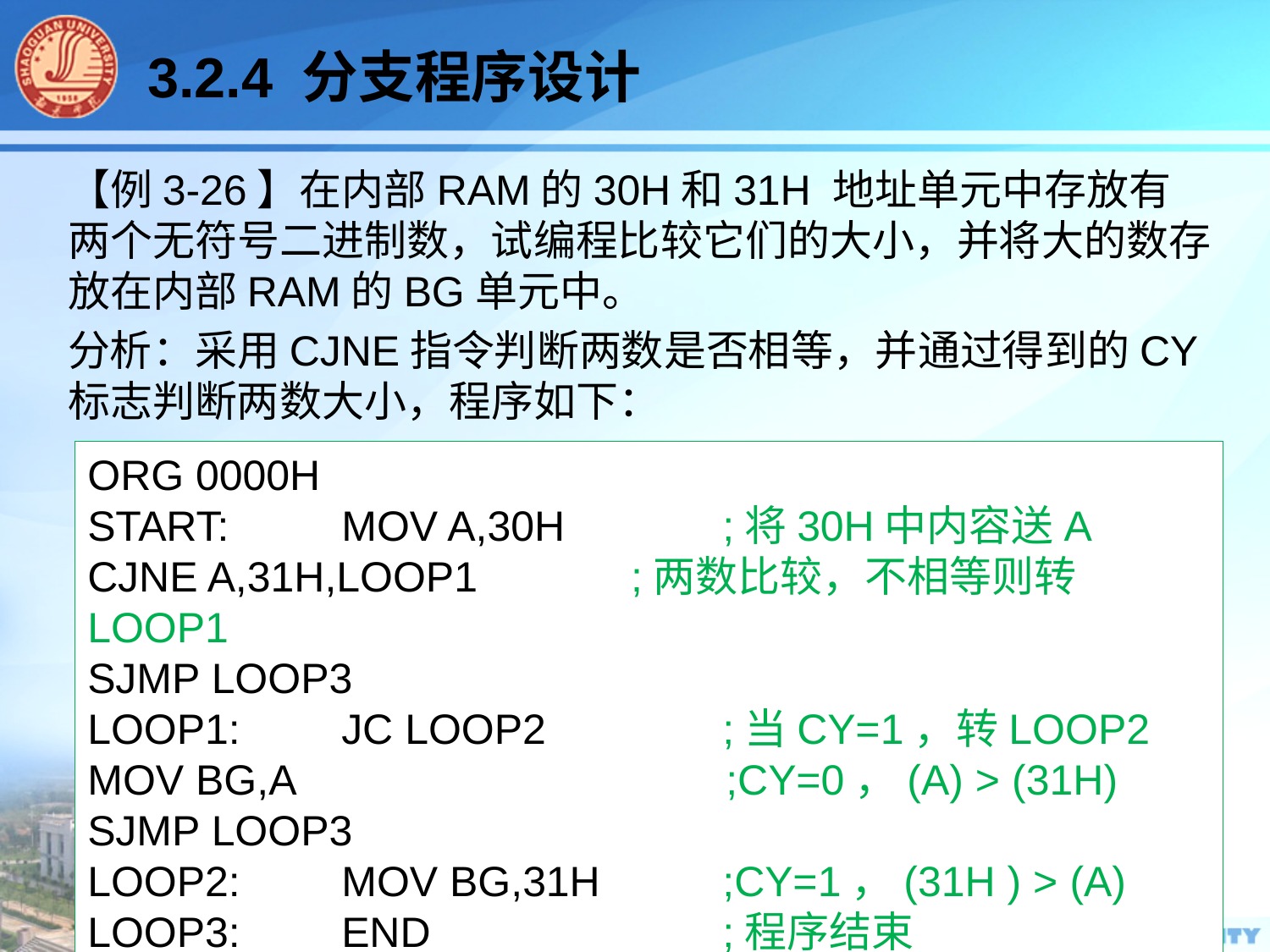

3.2.4 分支程序设计
【例3-26】在内部RAM的30H和31H 地址单元中存放有两个无符号二进制数，试编程比较它们的大小，并将大的数存放在内部RAM的BG单元中。
分析：采用CJNE指令判断两数是否相等，并通过得到的CY标志判断两数大小，程序如下：
ORG 0000H
START: 	MOV A,30H 		;将30H中内容送A
CJNE A,31H,LOOP1 	   ;两数比较，不相等则转LOOP1
SJMP LOOP3
LOOP1: 	JC LOOP2 		;当CY=1，转LOOP2
MOV BG,A 			           ;CY=0，(A) > (31H)
SJMP LOOP3
LOOP2: 	MOV BG,31H	;CY=1，(31H ) > (A)
LOOP3: 	END 			;程序结束